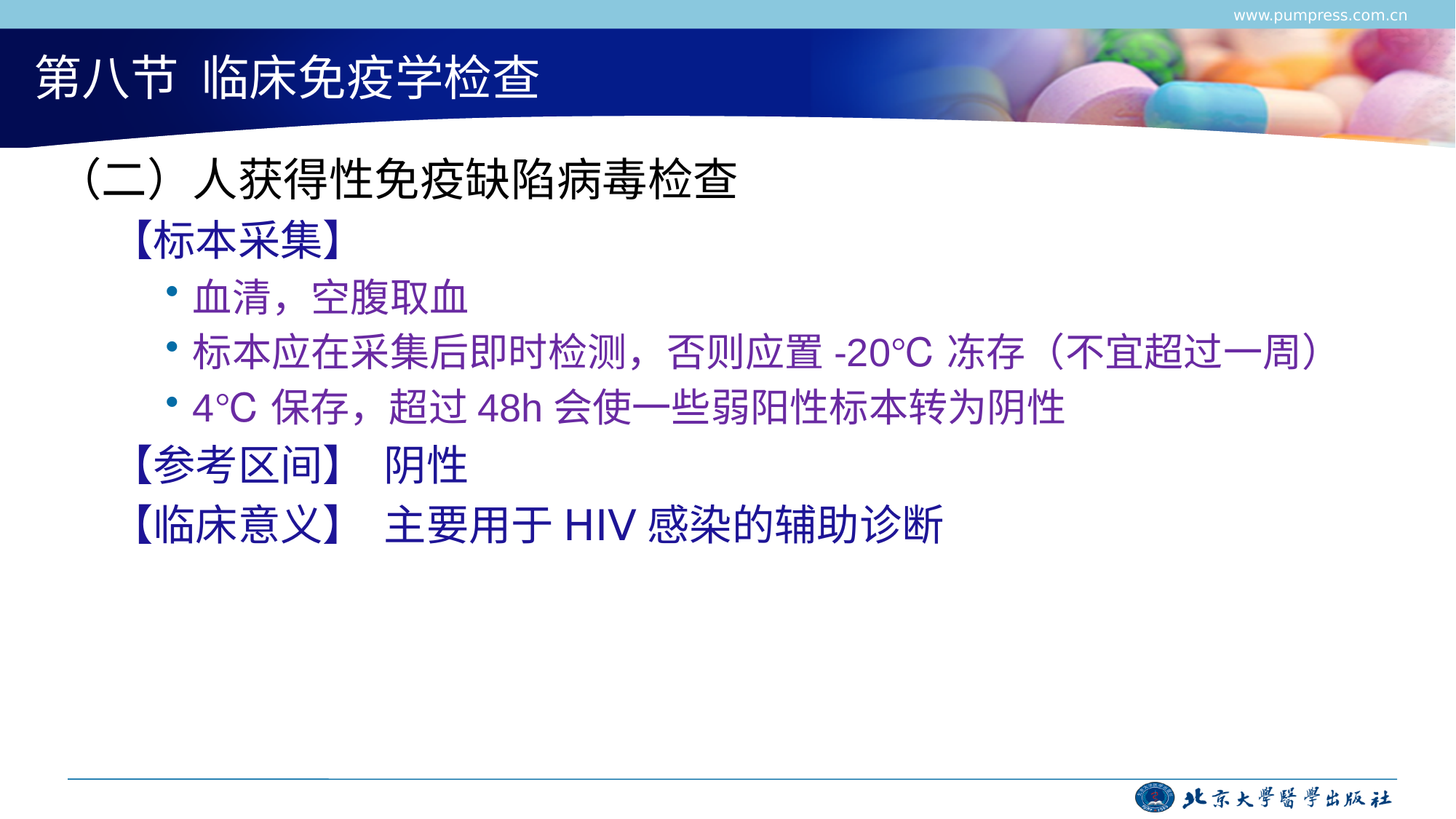

www.pumpress.com.cn
# 第八节  临床免疫学检查
（二）人获得性免疫缺陷病毒检查
【标本采集】
血清，空腹取血
标本应在采集后即时检测，否则应置-20℃冻存（不宜超过一周）
4℃保存，超过48h会使一些弱阳性标本转为阴性
【参考区间】  阴性
【临床意义】  主要用于HIV感染的辅助诊断